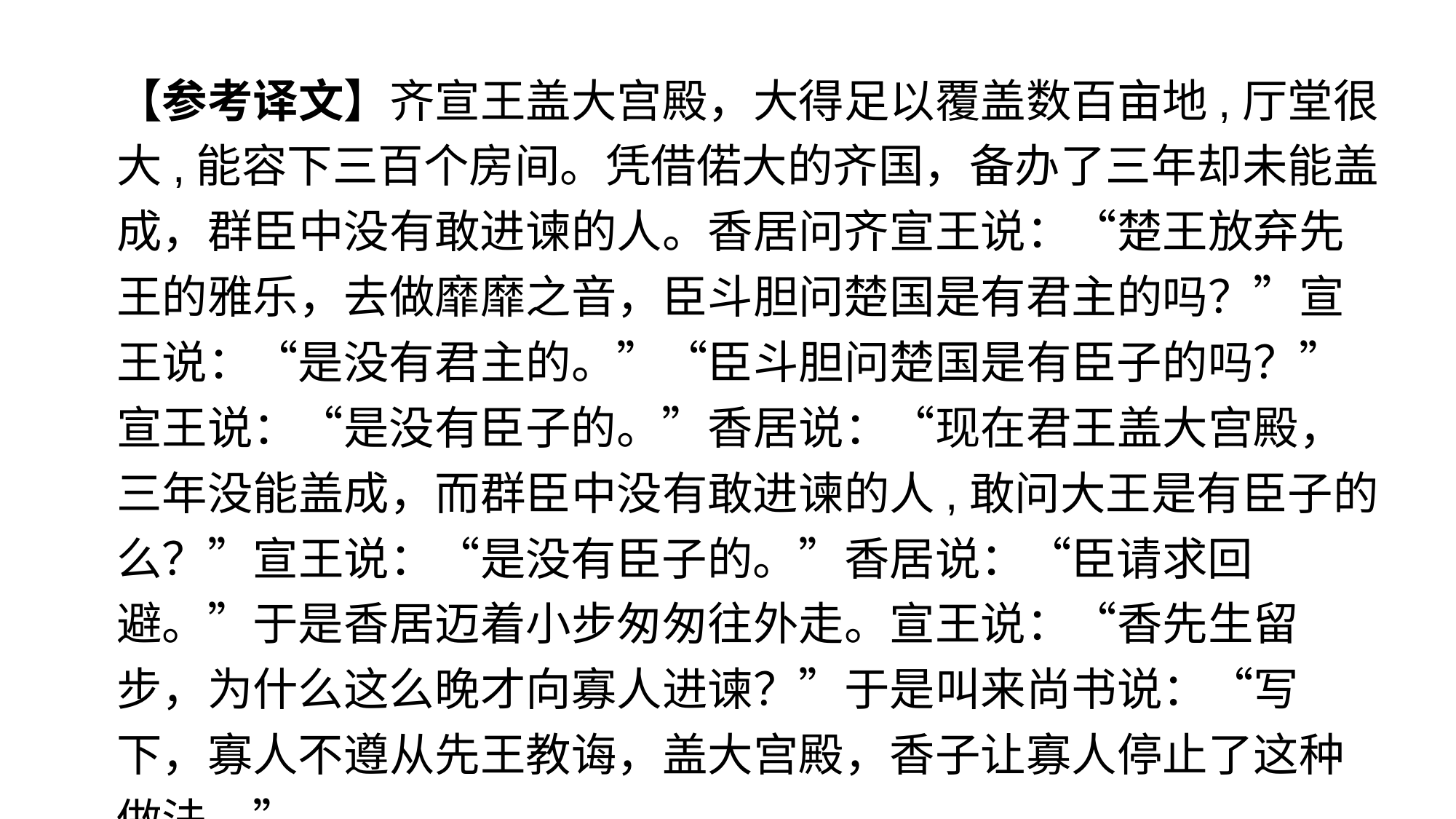

【参考译文】齐宣王盖大宫殿，大得足以覆盖数百亩地,厅堂很大,能容下三百个房间。凭借偌大的齐国，备办了三年却未能盖成，群臣中没有敢进谏的人。香居问齐宣王说：“楚王放弃先王的雅乐，去做靡靡之音，臣斗胆问楚国是有君主的吗？”宣王说：“是没有君主的。”“臣斗胆问楚国是有臣子的吗？”宣王说：“是没有臣子的。”香居说：“现在君王盖大宫殿，三年没能盖成，而群臣中没有敢进谏的人,敢问大王是有臣子的么？”宣王说：“是没有臣子的。”香居说：“臣请求回避。”于是香居迈着小步匆匆往外走。宣王说：“香先生留步，为什么这么晚才向寡人进谏？”于是叫来尚书说：“写下，寡人不遵从先王教诲，盖大宫殿，香子让寡人停止了这种做法。”